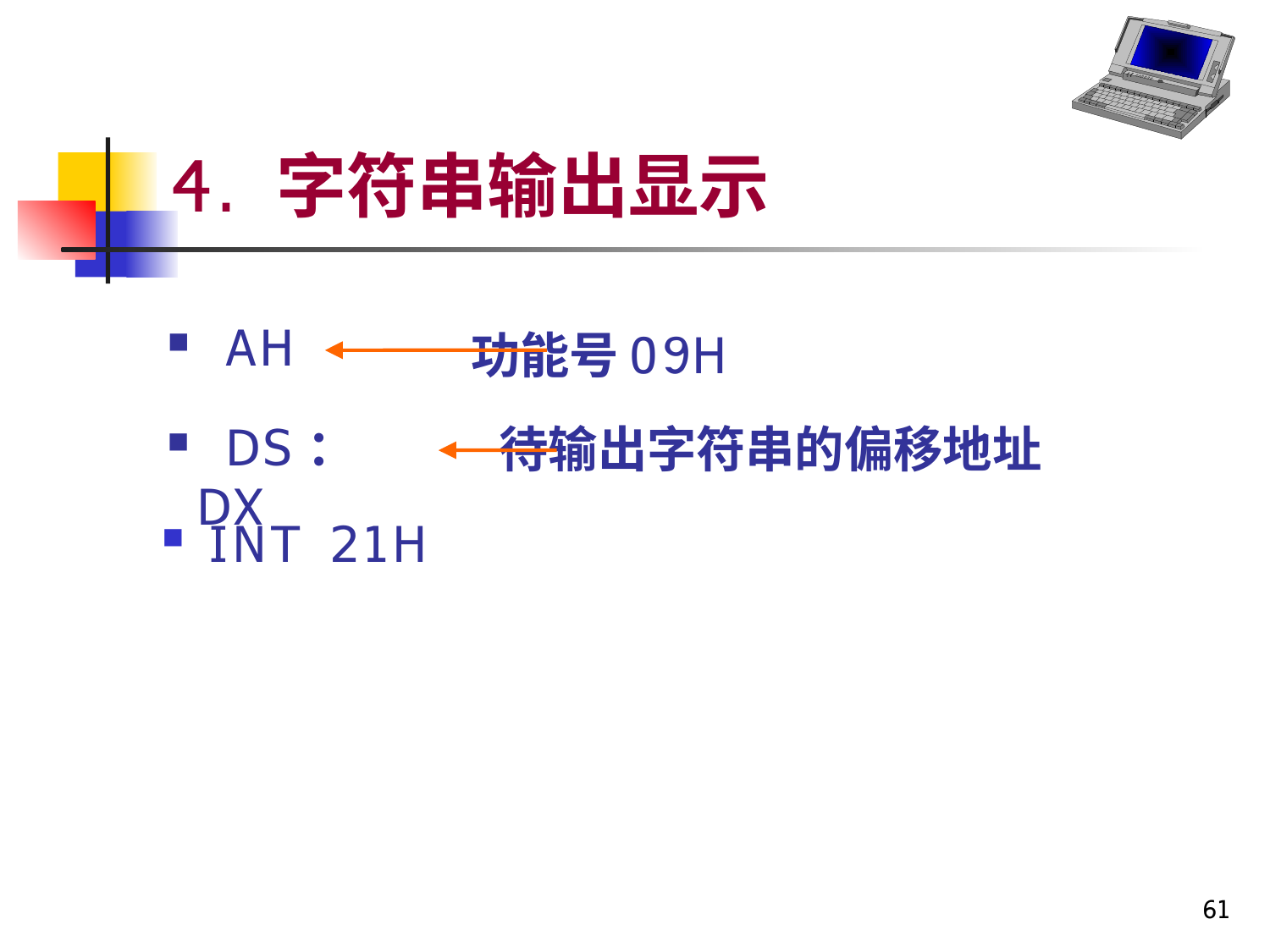

# 4. 字符串输出显示
                           功能号09H
                             待输出字符串的偏移地址
INT  21H

  AH

  DS：DX

61